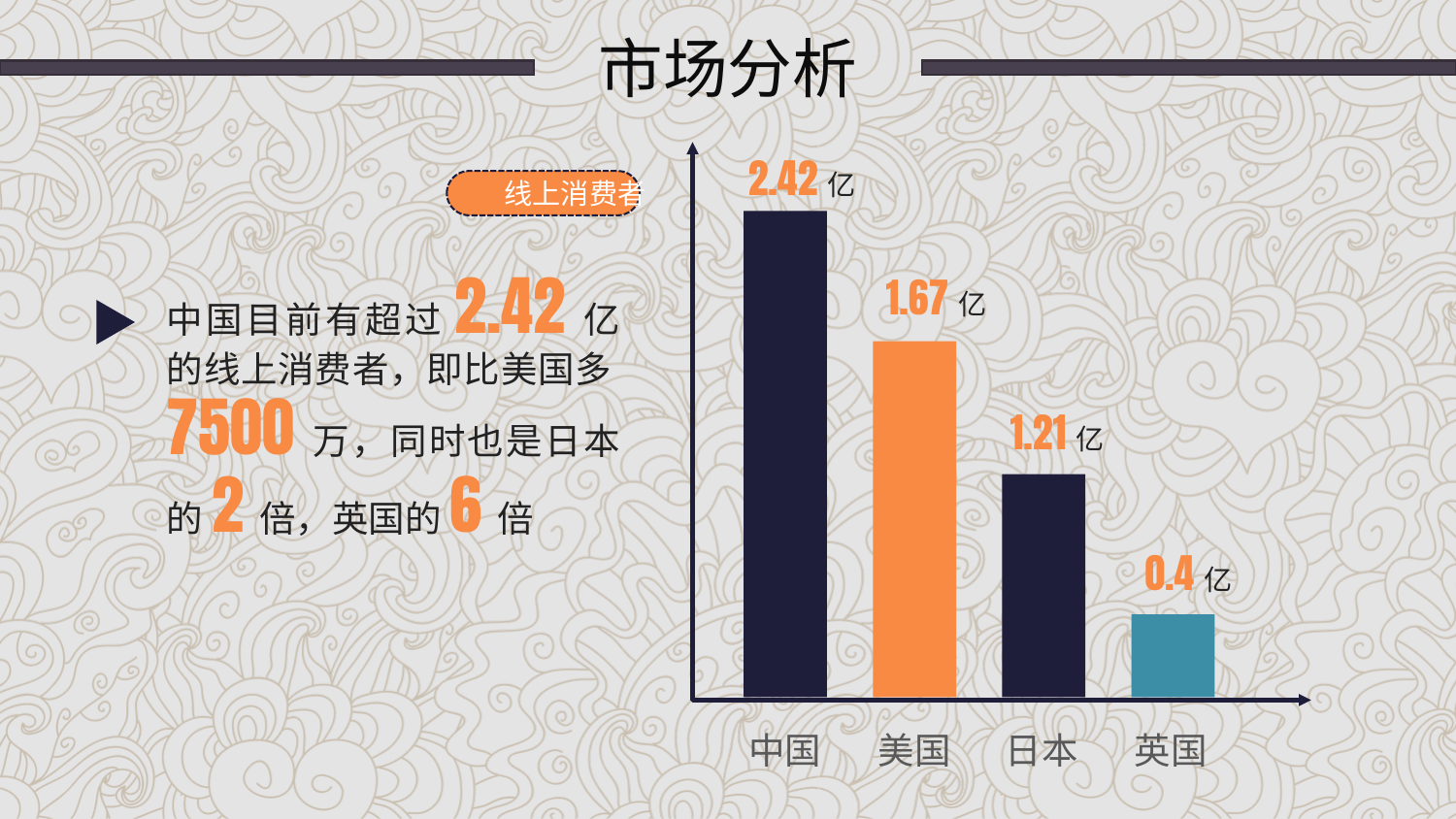

市场分析

2.42亿
线上消费者

中国目前有超过2.42亿的线上消费者，即比美国多7500万，同时也是日本的2倍，英国的6倍
1.67亿

1.21亿

0.4亿

中国
美国
日本
英国